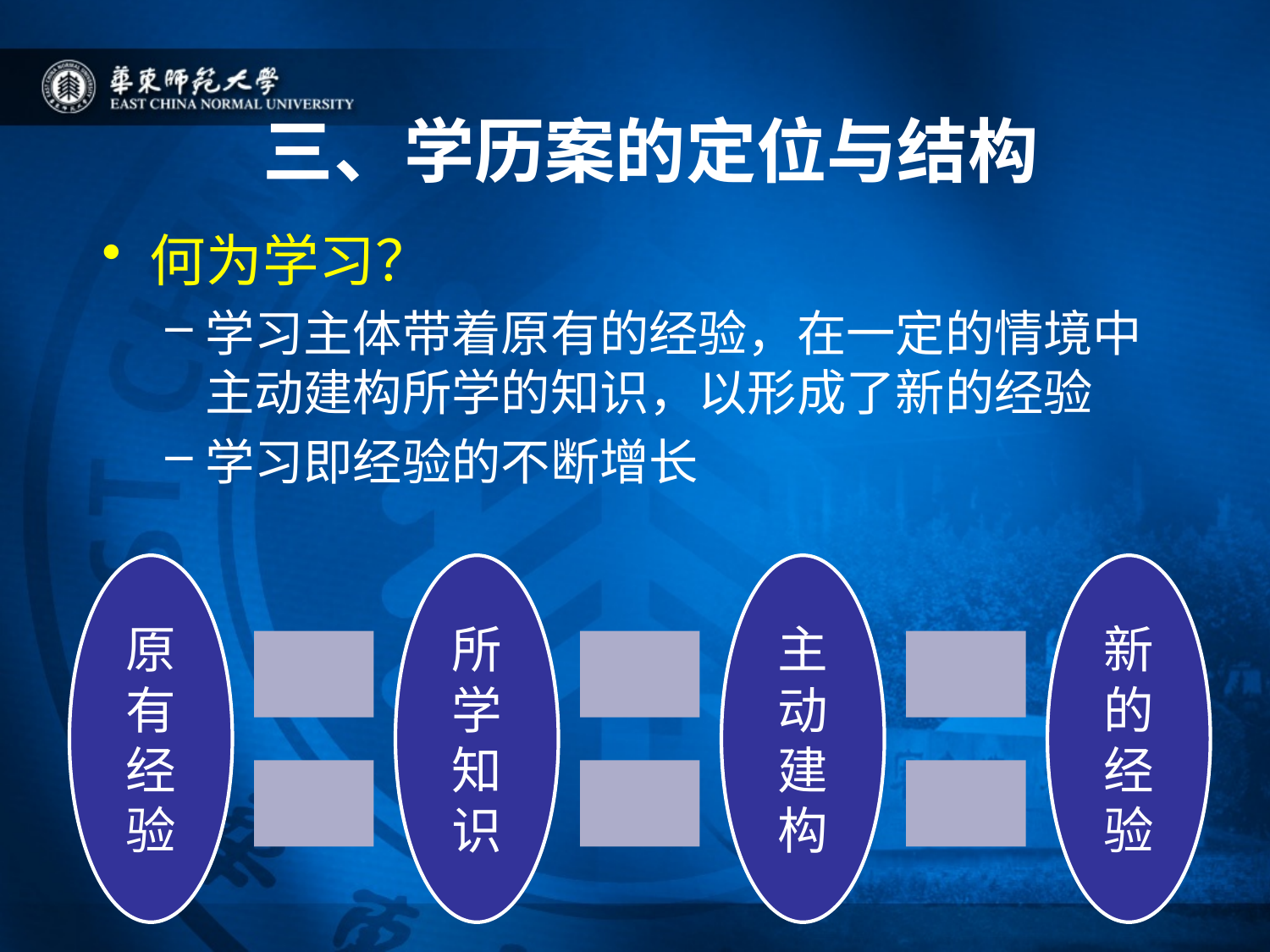

# 三、学历案的定位与结构
何为学习？
学习主体带着原有的经验，在一定的情境中主动建构所学的知识，以形成了新的经验
学习即经验的不断增长

原有经验
所学知识
新的经验
主动建构